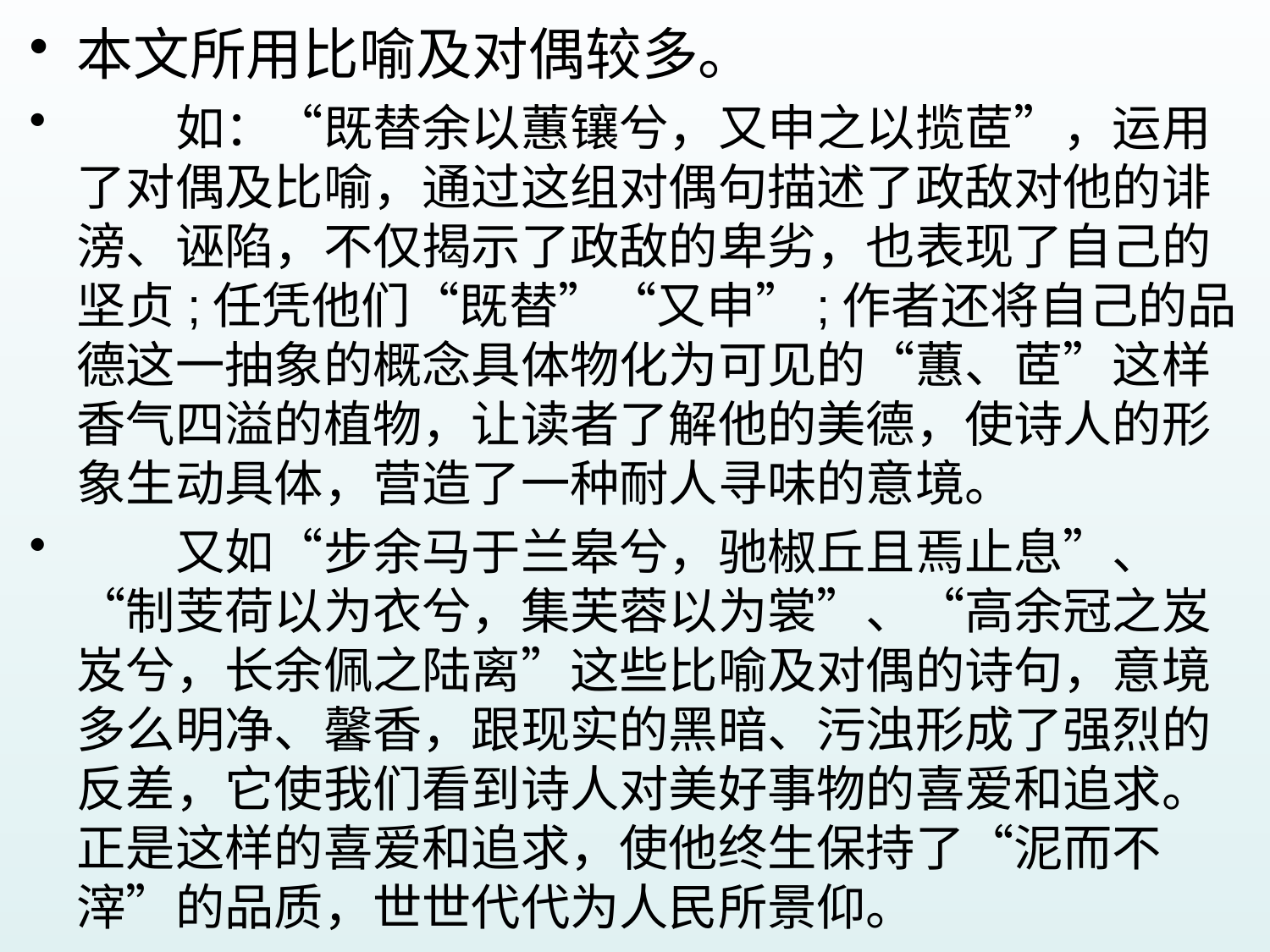

本文所用比喻及对偶较多。
　　如：“既替余以蕙镶兮，又申之以揽茝”，运用了对偶及比喻，通过这组对偶句描述了政敌对他的诽滂、诬陷，不仅揭示了政敌的卑劣，也表现了自己的坚贞;任凭他们“既替”“又申”;作者还将自己的品德这一抽象的概念具体物化为可见的“蕙、茝”这样香气四溢的植物，让读者了解他的美德，使诗人的形象生动具体，营造了一种耐人寻味的意境。
　　又如“步余马于兰皋兮，驰椒丘且焉止息”、“制芰荷以为衣兮，集芙蓉以为裳”、“高余冠之岌岌兮，长余佩之陆离”这些比喻及对偶的诗句，意境多么明净、馨香，跟现实的黑暗、污浊形成了强烈的反差，它使我们看到诗人对美好事物的喜爱和追求。正是这样的喜爱和追求，使他终生保持了“泥而不滓”的品质，世世代代为人民所景仰。